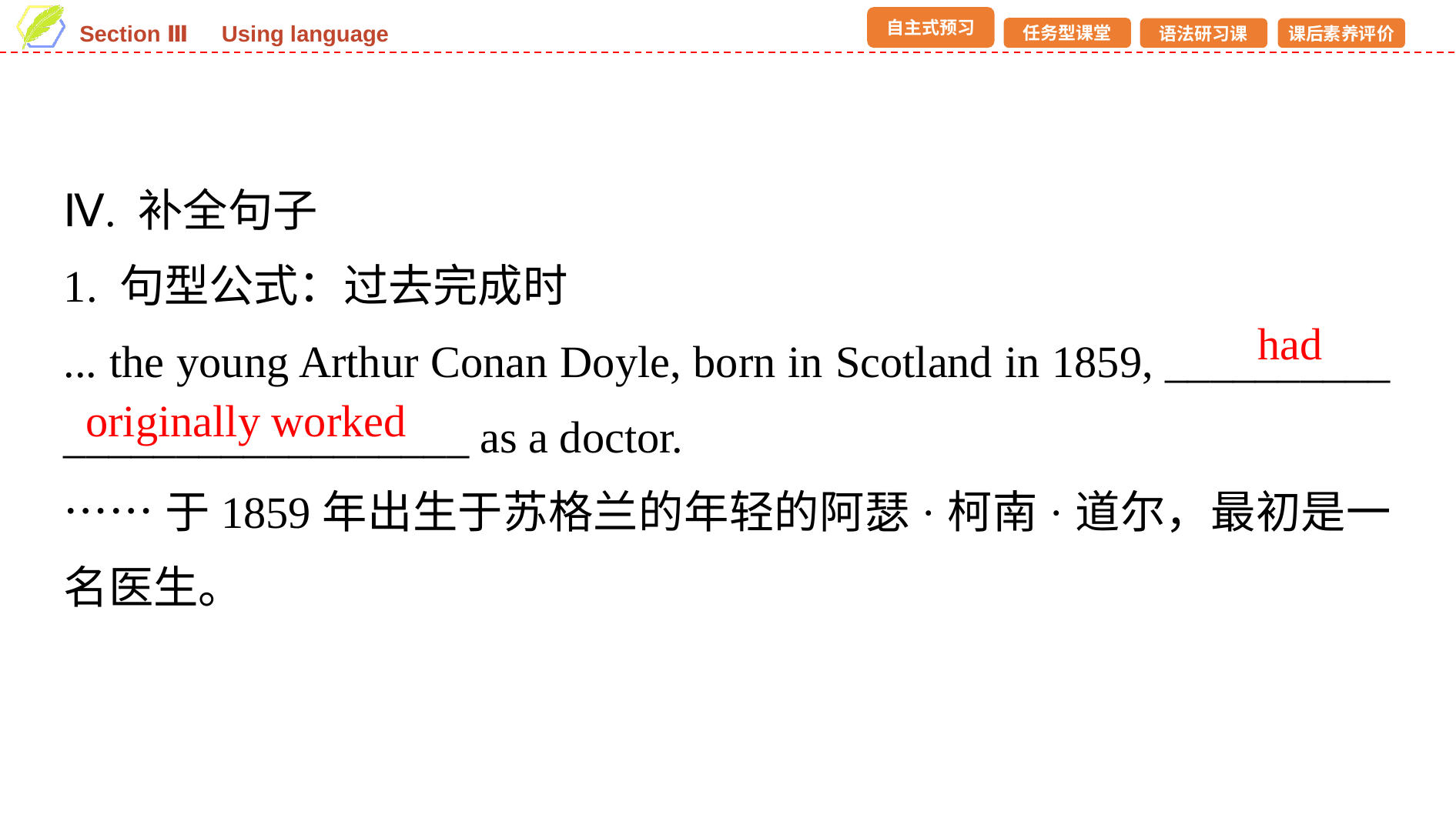

Ⅳ. 补全句子
1. 句型公式：过去完成时
... the young Arthur Conan Doyle, born in Scotland in 1859, __________ __________________ as a doctor.
……于1859年出生于苏格兰的年轻的阿瑟·柯南·道尔，最初是一名医生。
had
originally worked